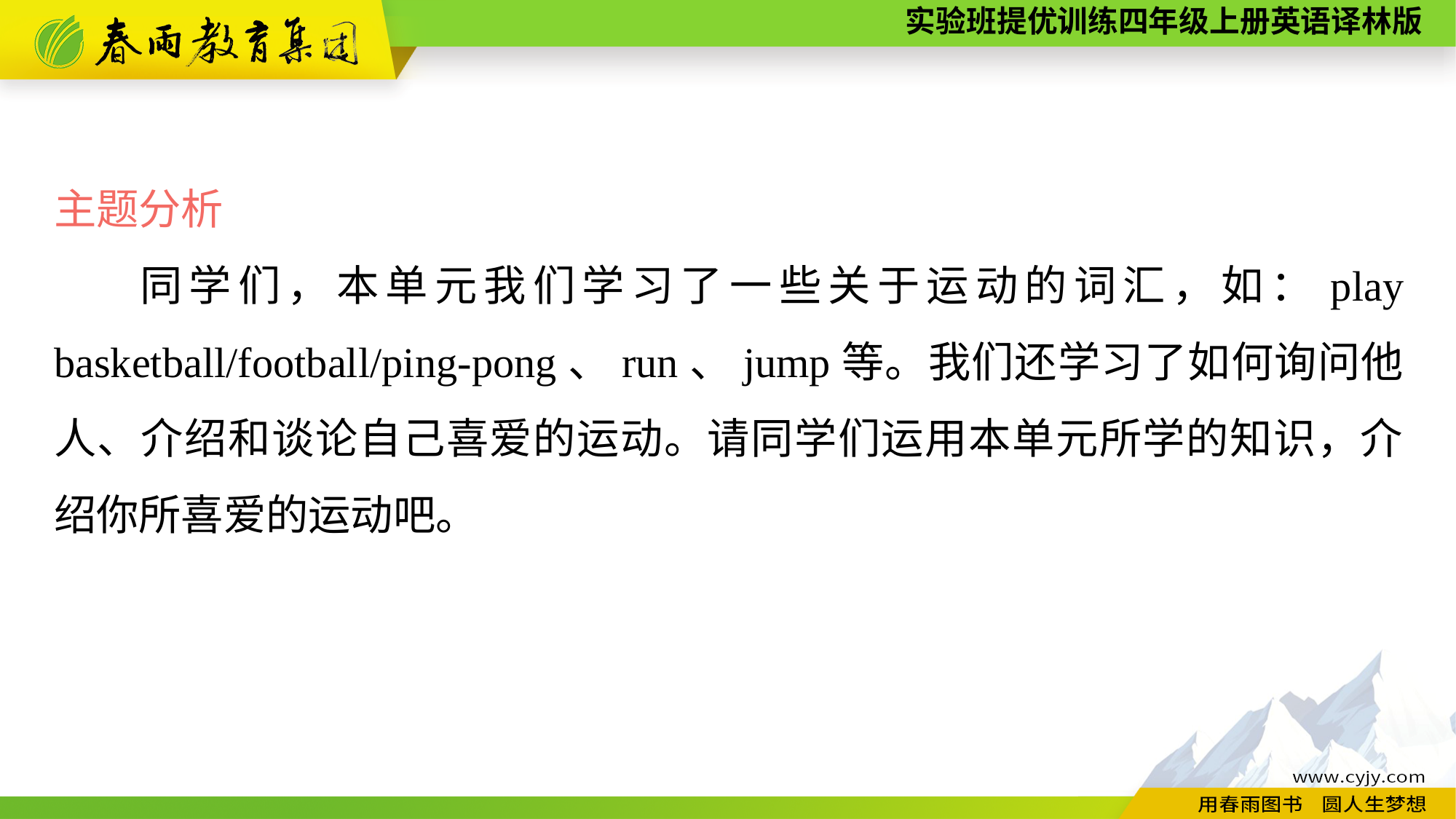

主题分析
同学们，本单元我们学习了一些关于运动的词汇，如：play basketball/football/ping-pong、run、jump等。我们还学习了如何询问他人、介绍和谈论自己喜爱的运动。请同学们运用本单元所学的知识，介绍你所喜爱的运动吧。